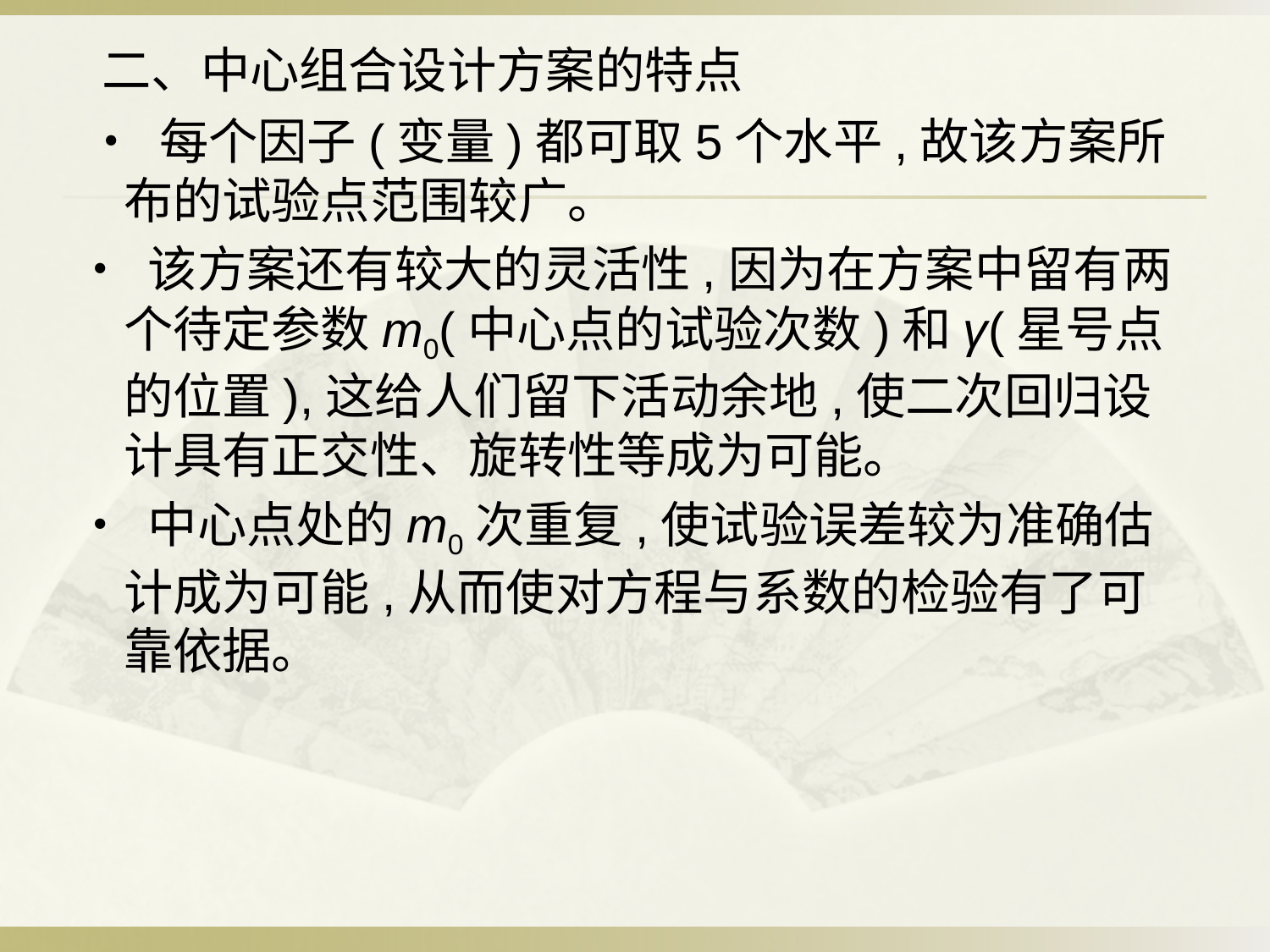

二、中心组合设计方案的特点
 • 每个因子(变量)都可取5个水平,故该方案所布的试验点范围较广。
• 该方案还有较大的灵活性,因为在方案中留有两个待定参数m0(中心点的试验次数)和γ(星号点的位置),这给人们留下活动余地,使二次回归设计具有正交性、旋转性等成为可能。
• 中心点处的m0次重复,使试验误差较为准确估计成为可能,从而使对方程与系数的检验有了可靠依据。